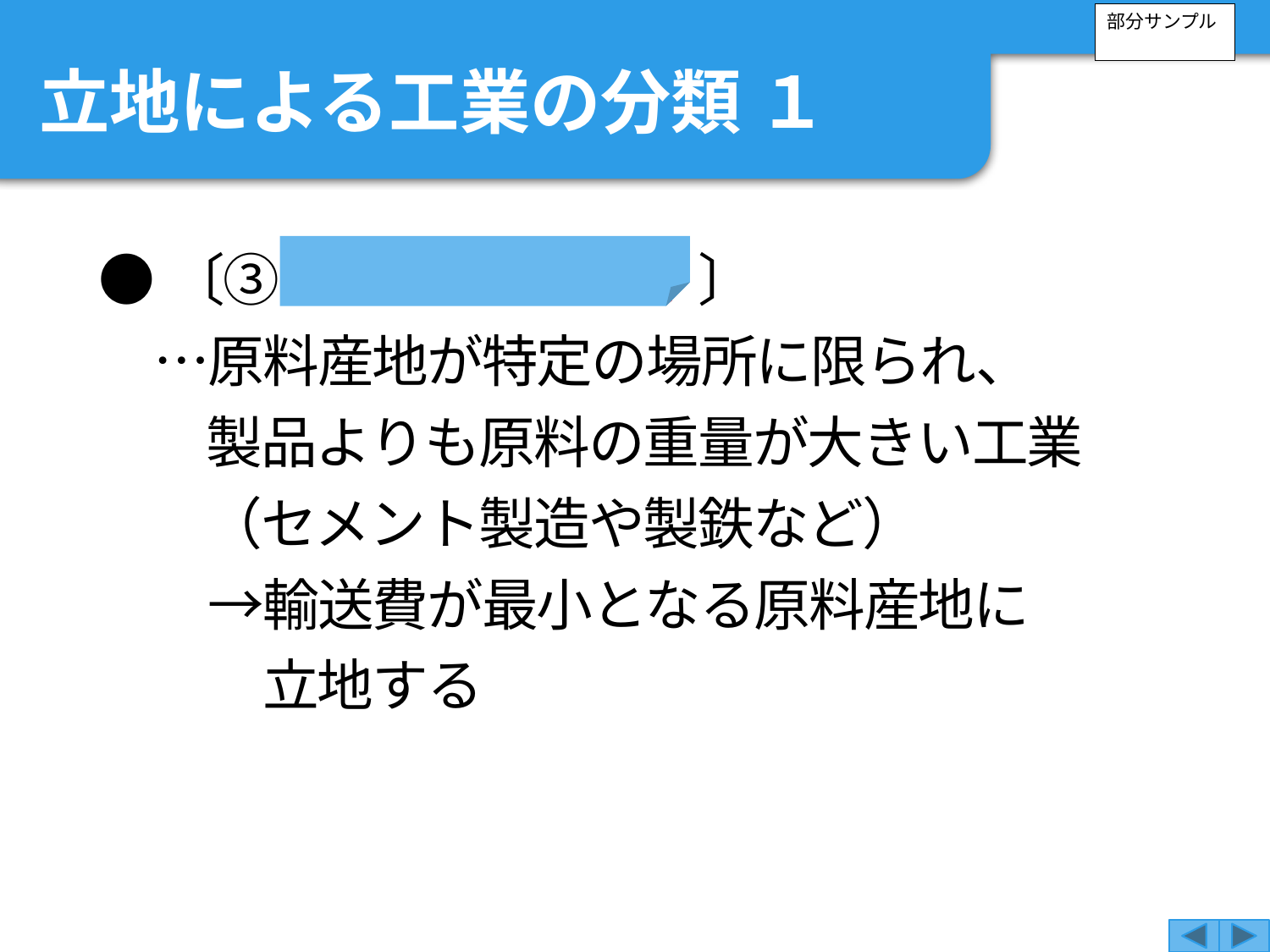

部分サンプル
立地による工業の分類 １
●〔③ 原料指向型工業  〕
　…原料産地が特定の場所に限られ、
製品よりも原料の重量が大きい工業
（セメント製造や製鉄など）
　　→輸送費が最小となる原料産地に
立地する